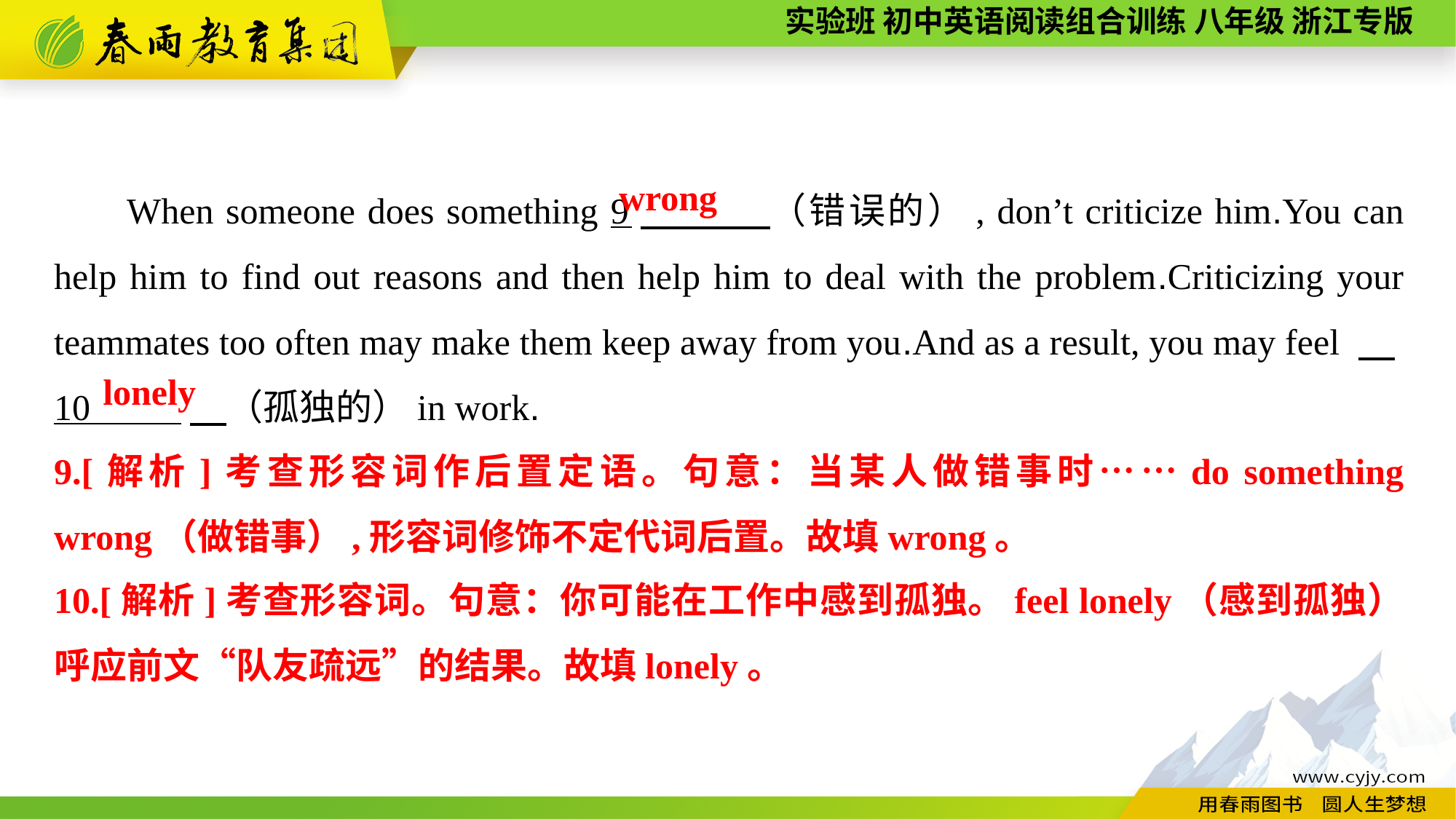

When someone does something 9　        （错误的）, don’t criticize him.You can help him to find out reasons and then help him to deal with the problem.Criticizing your teammates too often may make them keep away from you.And as a result, you may feel 　10          　（孤独的）in work.
wrong
lonely
9.[解析]考查形容词作后置定语。句意：当某人做错事时……do something wrong（做错事）,形容词修饰不定代词后置。故填wrong。
10.[解析]考查形容词。句意：你可能在工作中感到孤独。feel lonely（感到孤独）呼应前文“队友疏远”的结果。故填lonely。